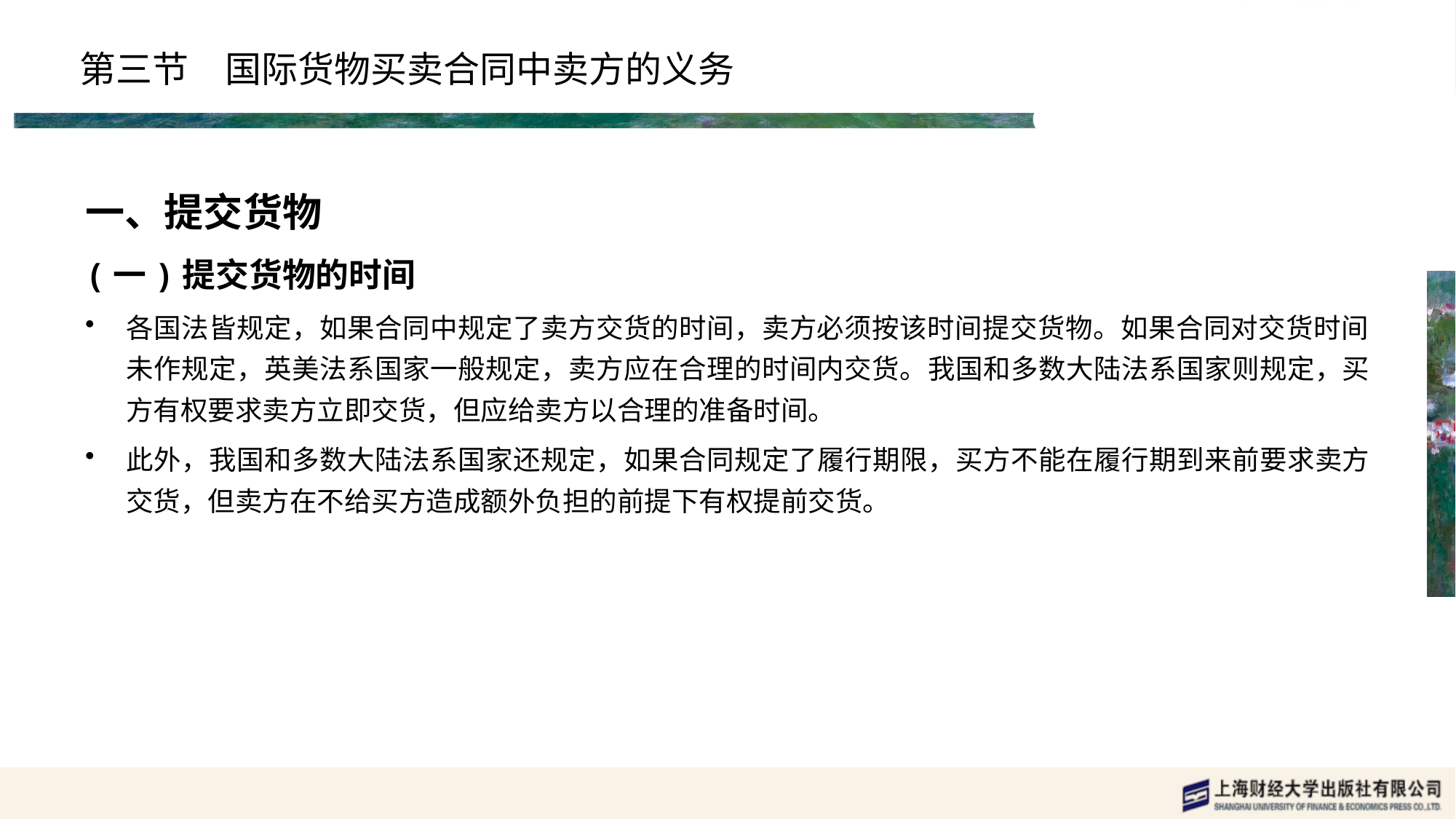

# 第三节　国际货物买卖合同中卖方的义务
一、提交货物
(一)提交货物的时间
各国法皆规定，如果合同中规定了卖方交货的时间，卖方必须按该时间提交货物。如果合同对交货时间未作规定，英美法系国家一般规定，卖方应在合理的时间内交货。我国和多数大陆法系国家则规定，买方有权要求卖方立即交货，但应给卖方以合理的准备时间。
此外，我国和多数大陆法系国家还规定，如果合同规定了履行期限，买方不能在履行期到来前要求卖方交货，但卖方在不给买方造成额外负担的前提下有权提前交货。